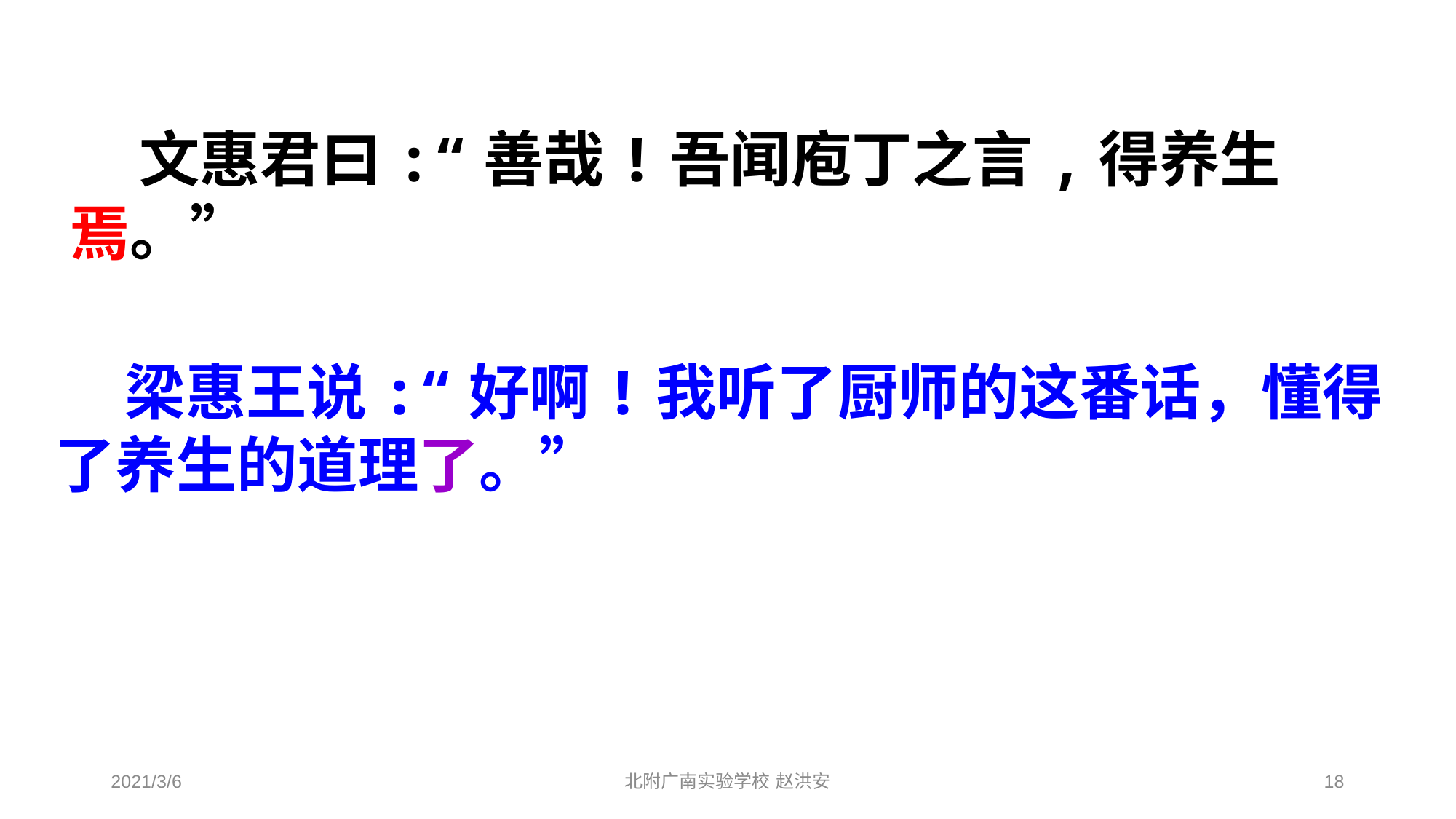

文惠君曰:“善哉!吾闻庖丁之言,得养生焉。”
    梁惠王说:“好啊!我听了厨师的这番话，懂得了养生的道理了。”

2021/3/6
北附广南实验学校 赵洪安
18